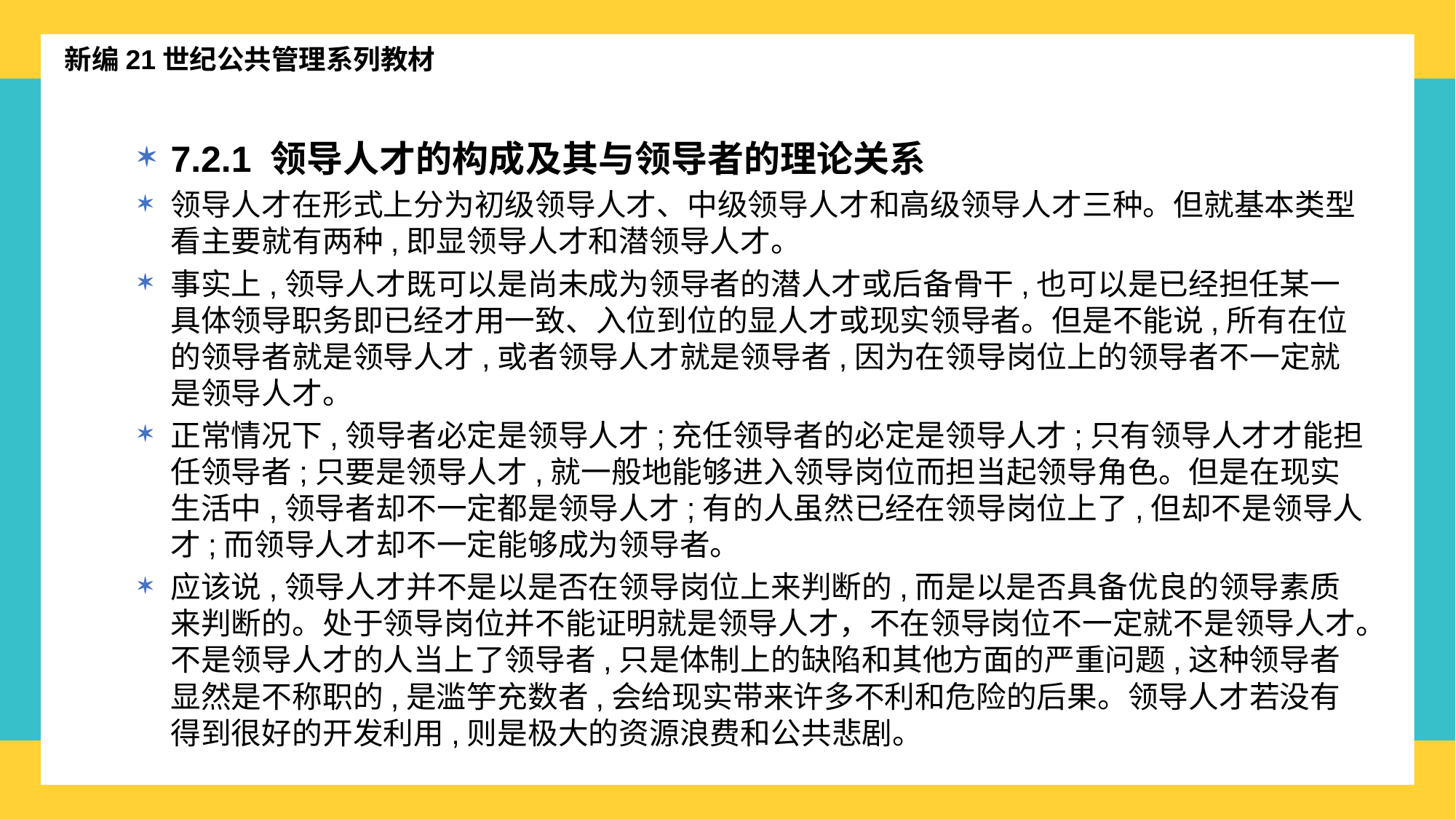

新编21世纪公共管理系列教材
7.2.1 领导人才的构成及其与领导者的理论关系
领导人才在形式上分为初级领导人才、中级领导人才和高级领导人才三种。但就基本类型看主要就有两种,即显领导人才和潜领导人才。
事实上,领导人才既可以是尚未成为领导者的潜人才或后备骨干,也可以是已经担任某一具体领导职务即已经才用一致、入位到位的显人才或现实领导者。但是不能说,所有在位的领导者就是领导人才,或者领导人才就是领导者,因为在领导岗位上的领导者不一定就是领导人才。
正常情况下,领导者必定是领导人才;充任领导者的必定是领导人才;只有领导人才才能担任领导者;只要是领导人才,就一般地能够进入领导岗位而担当起领导角色。但是在现实生活中,领导者却不一定都是领导人才;有的人虽然已经在领导岗位上了,但却不是领导人才;而领导人才却不一定能够成为领导者。
应该说,领导人才并不是以是否在领导岗位上来判断的,而是以是否具备优良的领导素质来判断的。处于领导岗位并不能证明就是领导人才，不在领导岗位不一定就不是领导人才。不是领导人才的人当上了领导者,只是体制上的缺陷和其他方面的严重问题,这种领导者显然是不称职的,是滥竽充数者,会给现实带来许多不利和危险的后果。领导人才若没有得到很好的开发利用,则是极大的资源浪费和公共悲剧。